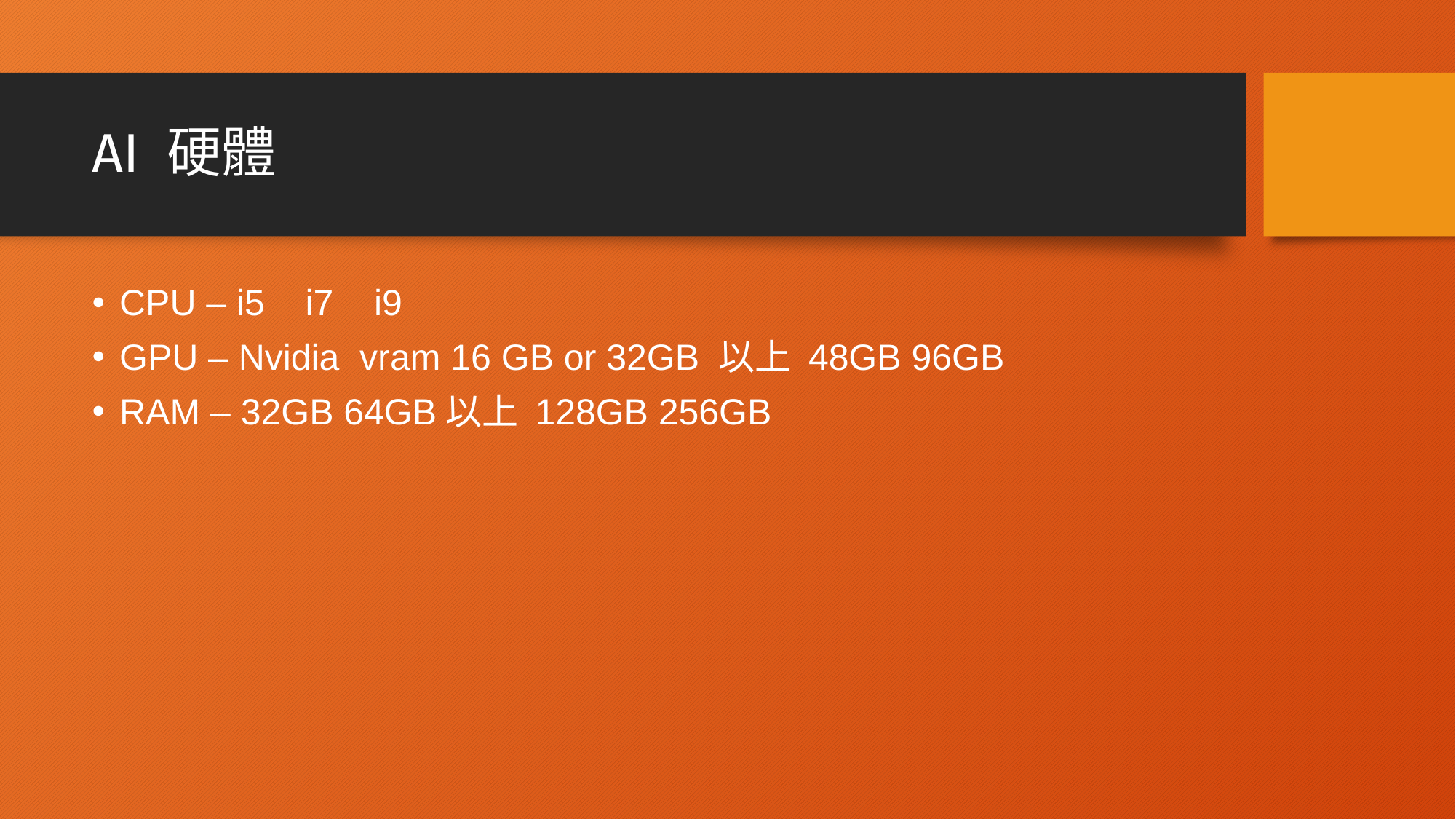

# AI 硬體
CPU – i5    i7    i9
GPU – Nvidia  vram 16 GB or 32GB 以上 48GB 96GB
RAM – 32GB 64GB以上 128GB 256GB